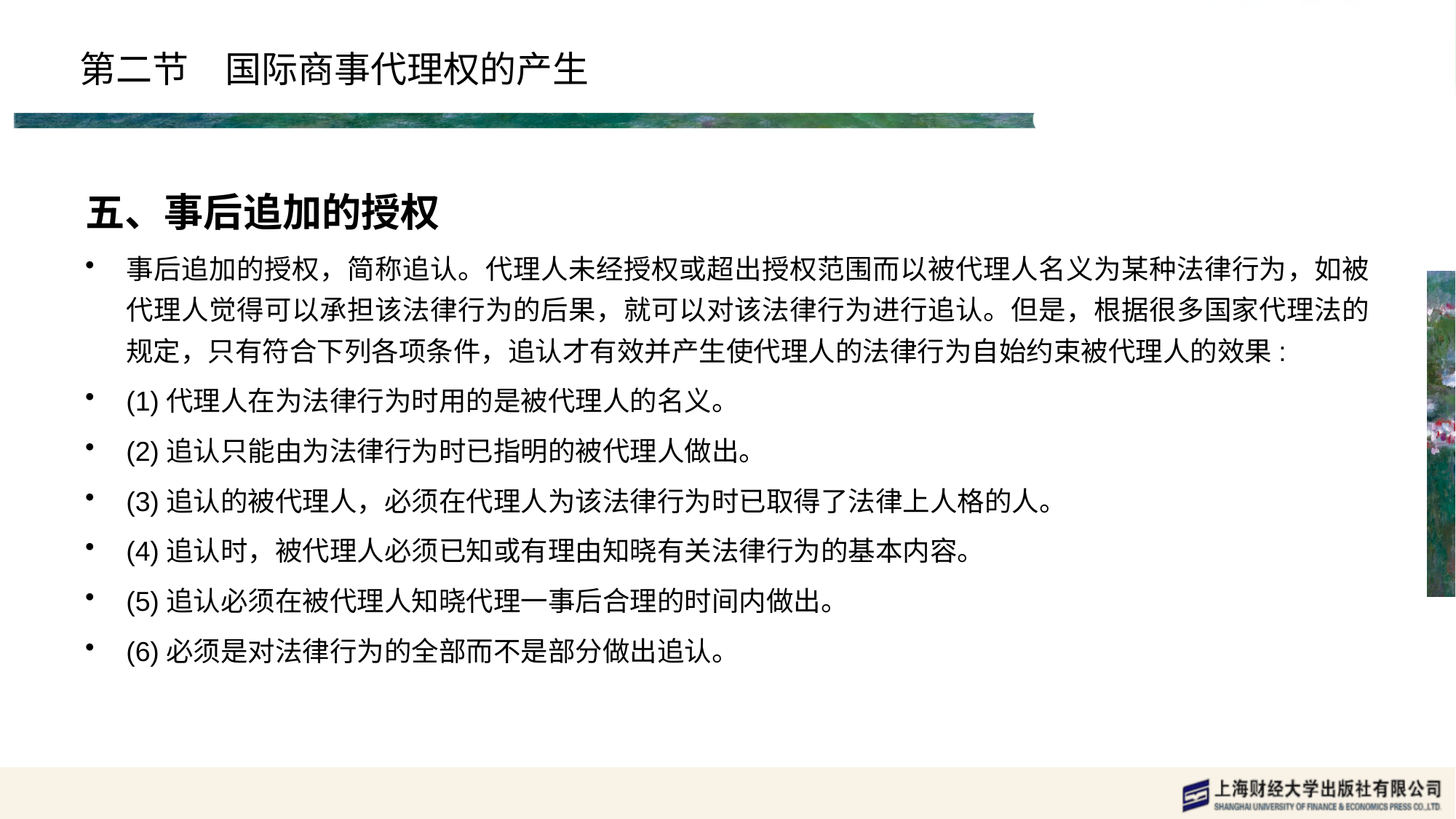

# 第二节　国际商事代理权的产生
五、事后追加的授权
事后追加的授权，简称追认。代理人未经授权或超出授权范围而以被代理人名义为某种法律行为，如被代理人觉得可以承担该法律行为的后果，就可以对该法律行为进行追认。但是，根据很多国家代理法的规定，只有符合下列各项条件，追认才有效并产生使代理人的法律行为自始约束被代理人的效果:
(1)代理人在为法律行为时用的是被代理人的名义。
(2)追认只能由为法律行为时已指明的被代理人做出。
(3)追认的被代理人，必须在代理人为该法律行为时已取得了法律上人格的人。
(4)追认时，被代理人必须已知或有理由知晓有关法律行为的基本内容。
(5)追认必须在被代理人知晓代理一事后合理的时间内做出。
(6)必须是对法律行为的全部而不是部分做出追认。